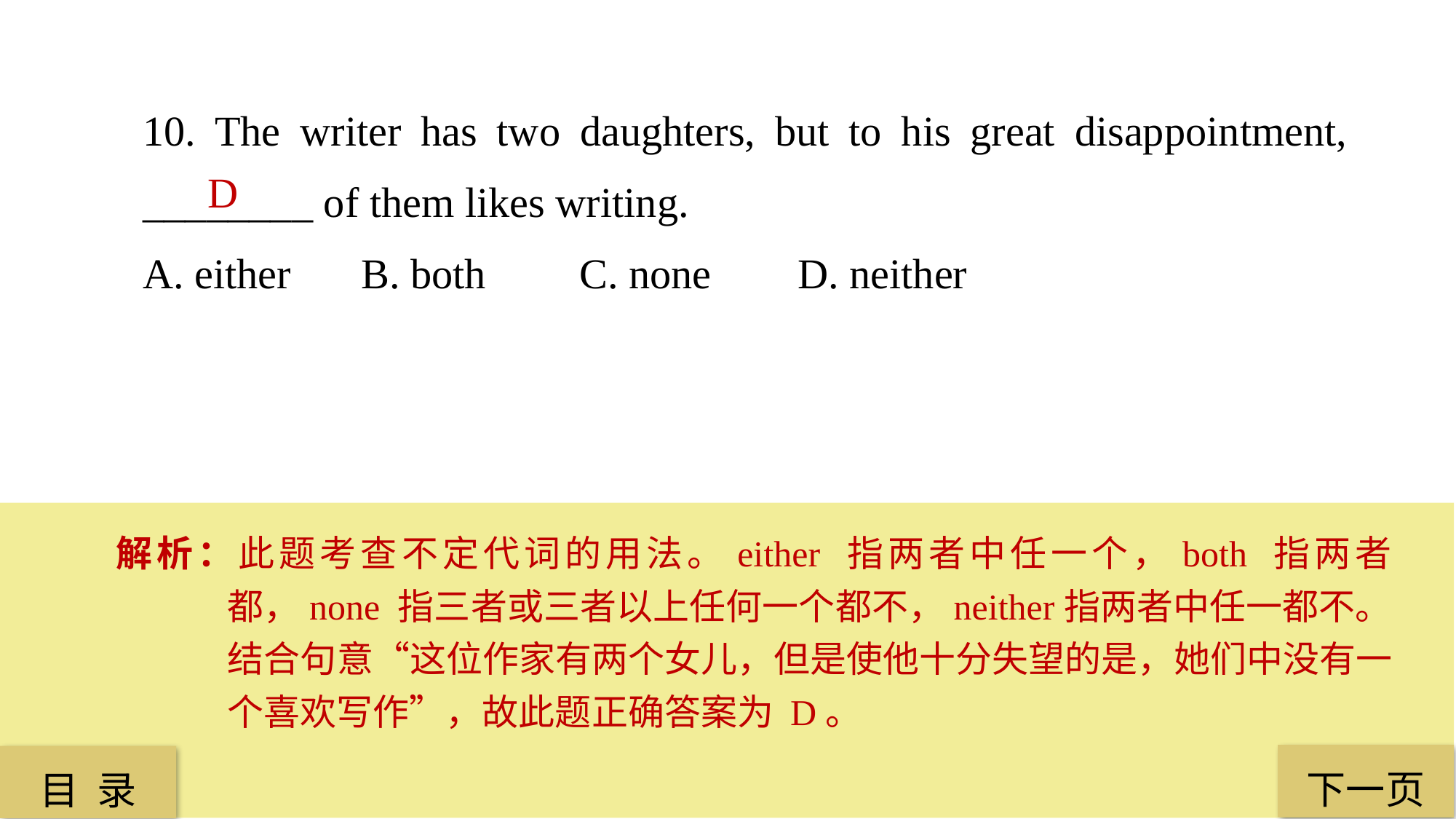

10. The writer has two daughters, but to his great disappointment, ________ of them likes writing.
A. either 	B. both 	C. none 	D. neither
D
解析：此题考查不定代词的用法。either 指两者中任一个，both 指两者都，none 指三者或三者以上任何一个都不，neither指两者中任一都不。结合句意“这位作家有两个女儿，但是使他十分失望的是，她们中没有一个喜欢写作”，故此题正确答案为 D。